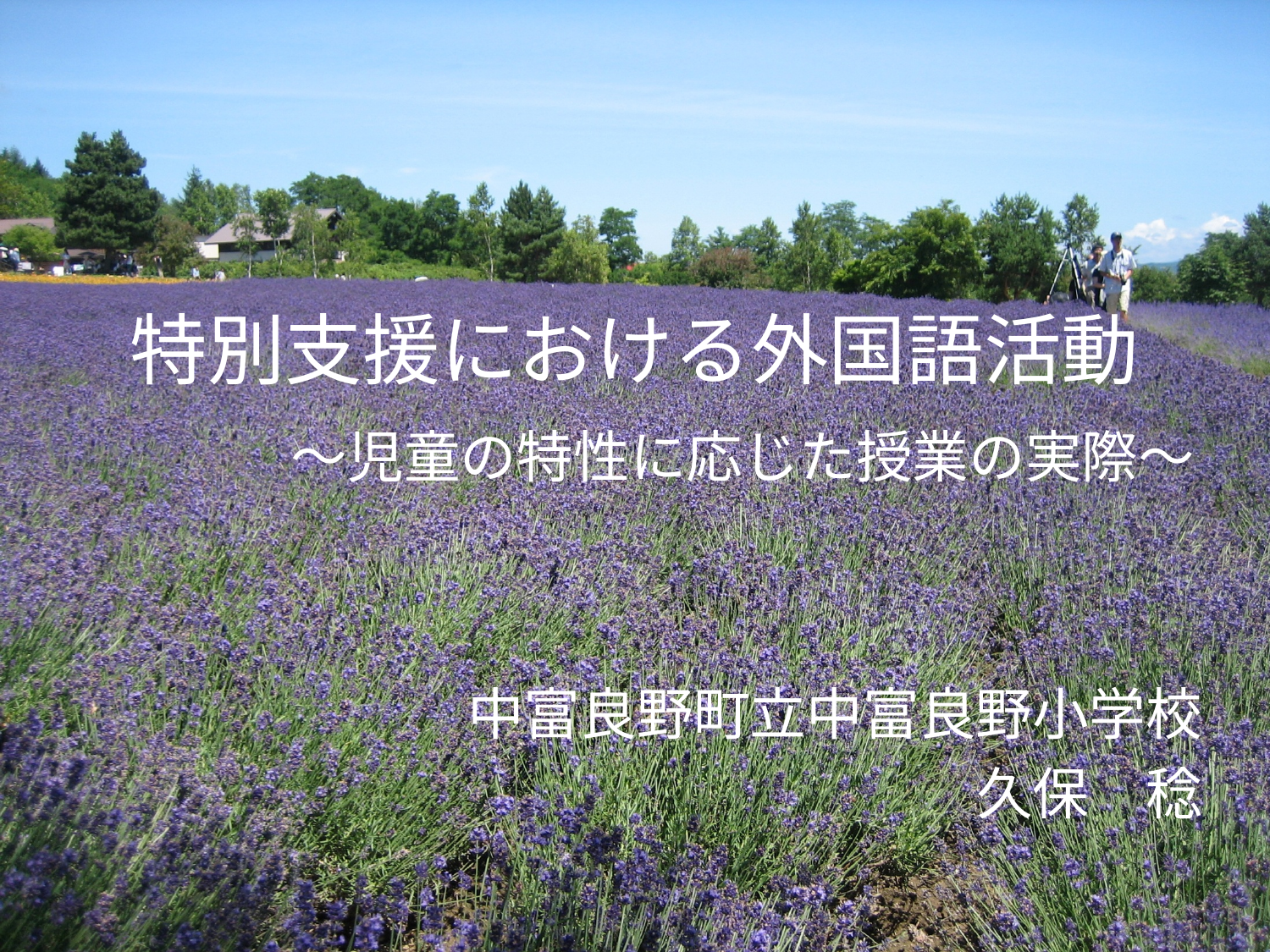

# 特別支援における外国語活動
～児童の特性に応じた授業の実際～
中富良野町立中富良野小学校
久保　稔